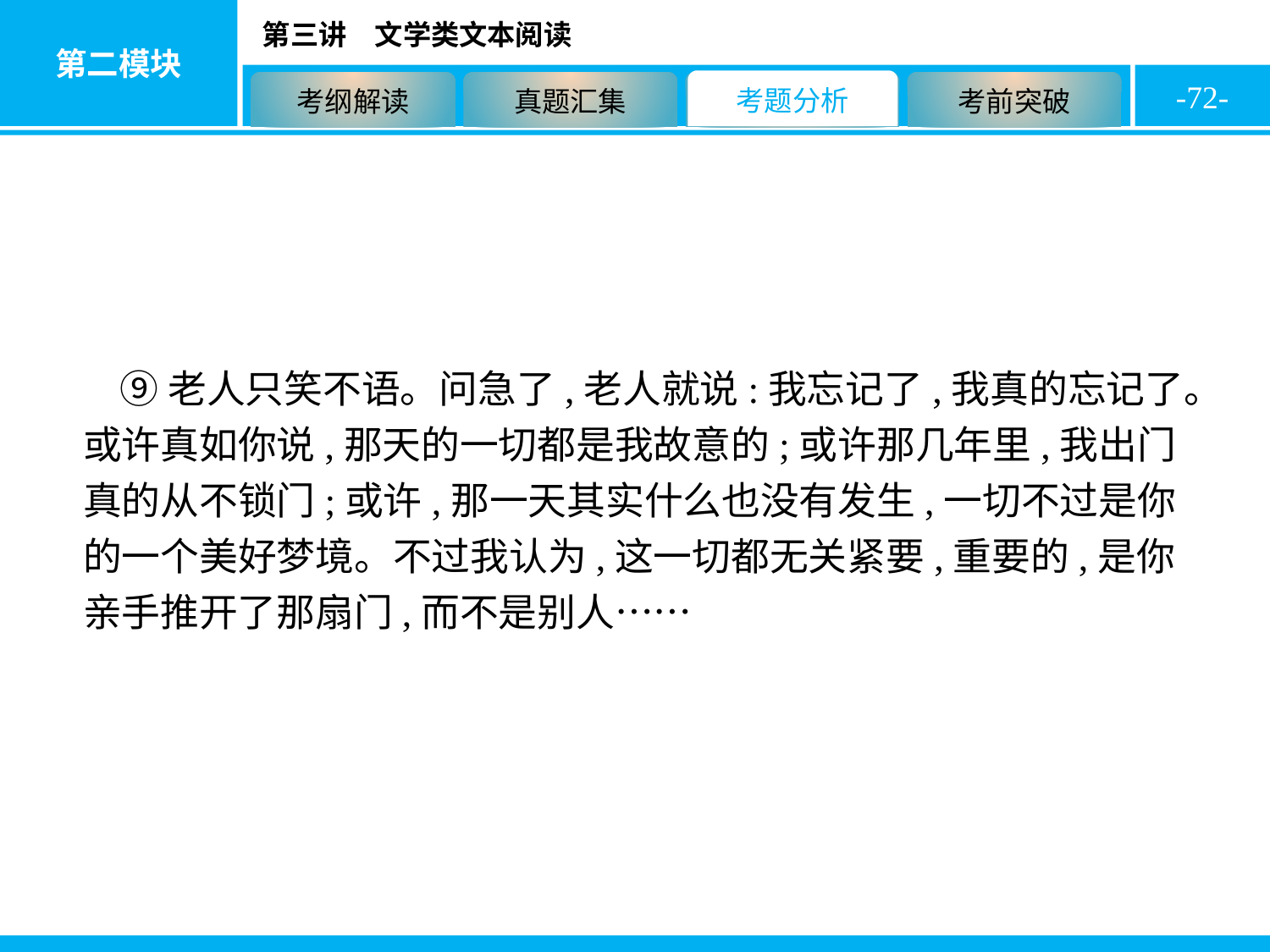

-72-
⑨老人只笑不语。问急了,老人就说:我忘记了,我真的忘记了。或许真如你说,那天的一切都是我故意的;或许那几年里,我出门真的从不锁门;或许,那一天其实什么也没有发生,一切不过是你的一个美好梦境。不过我认为,这一切都无关紧要,重要的,是你亲手推开了那扇门,而不是别人……